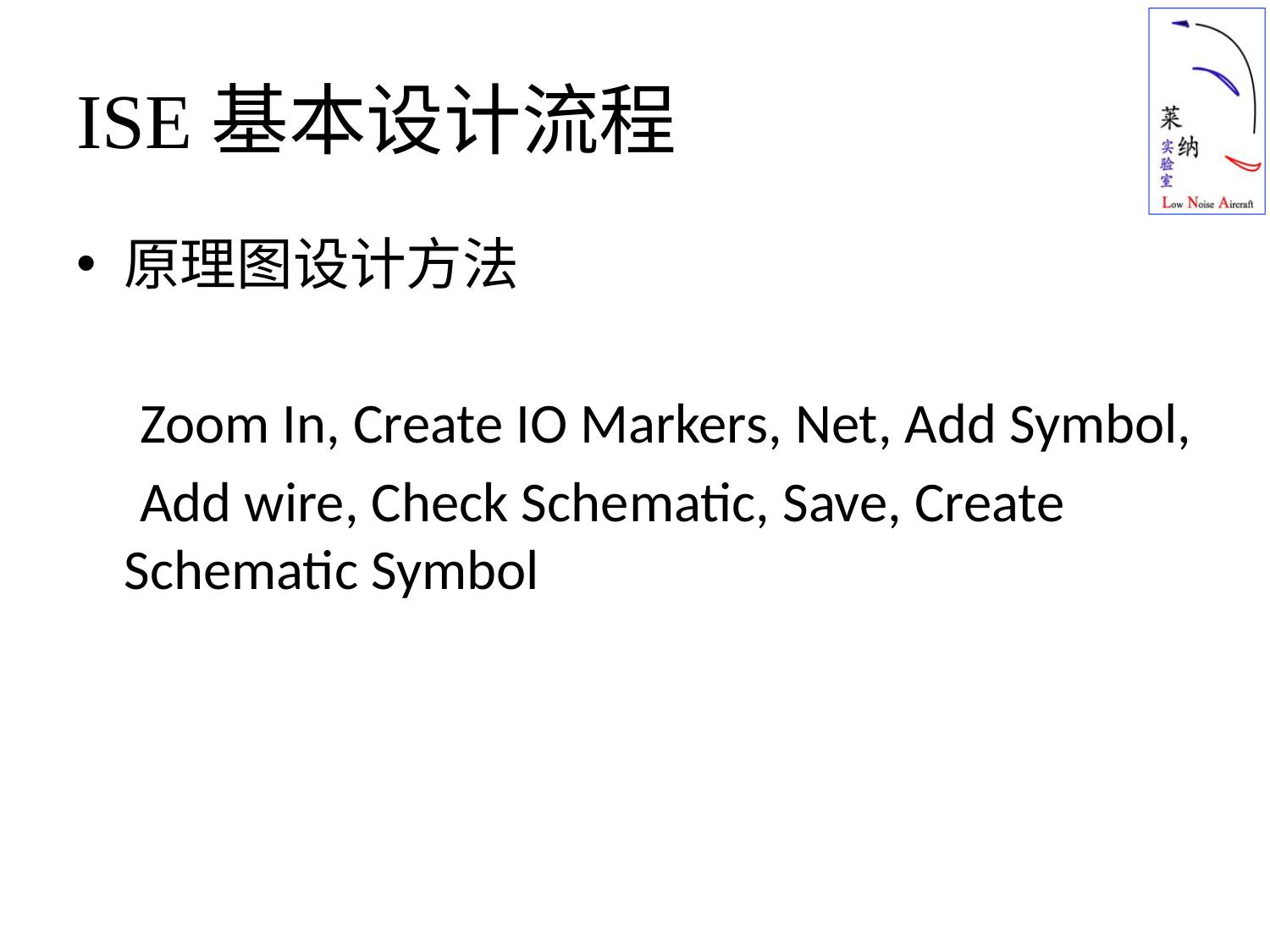

# ISE基本设计流程
原理图设计方法

     Zoom In, Create IO Markers, Net, Add Symbol,
     Add wire, Check Schematic, Save, Create Schematic Symbol